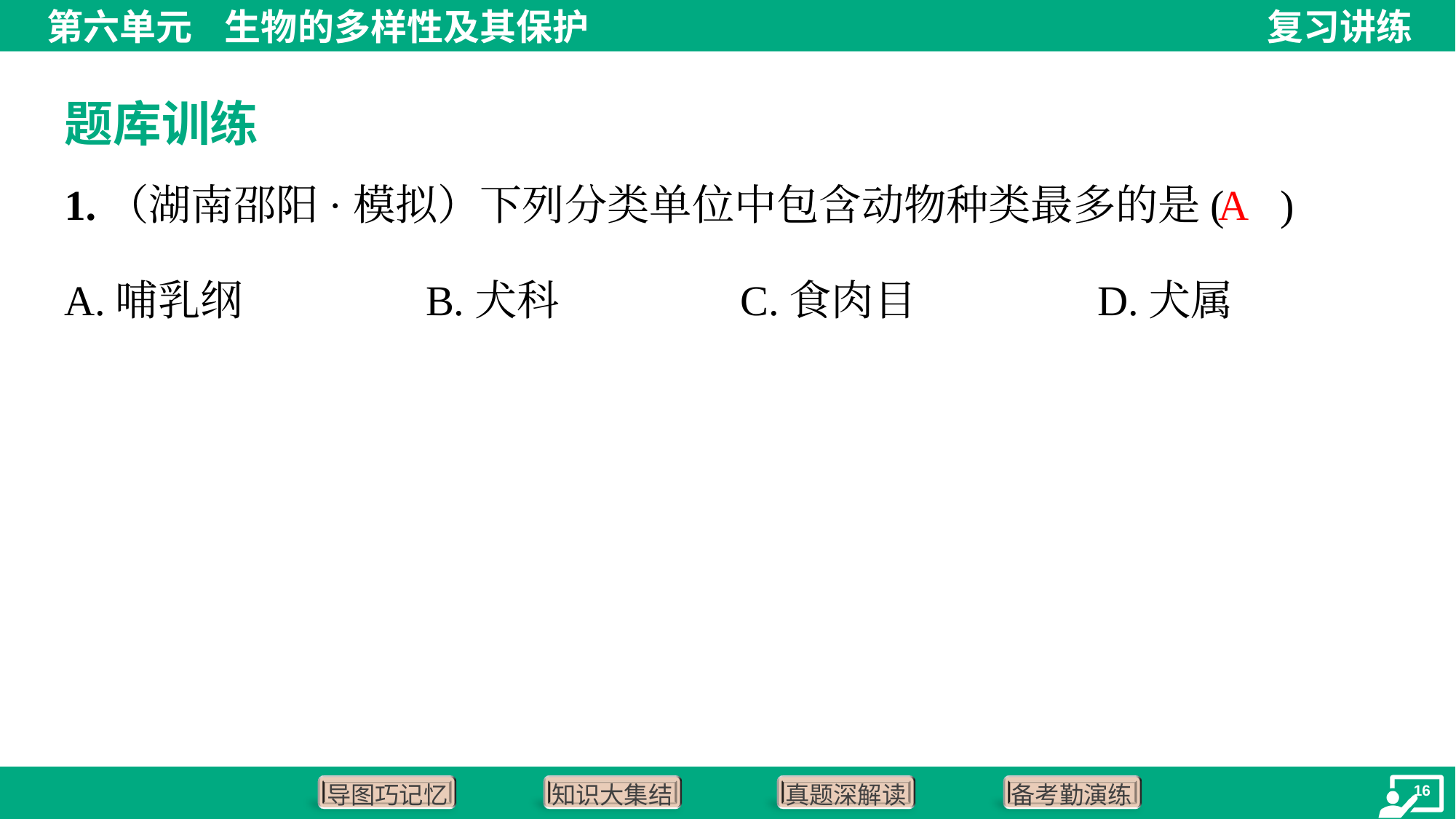

题库训练
1.（湖南邵阳·模拟）下列分类单位中包含动物种类最多的是(     )
A
A.哺乳纲	B.犬科	C.食肉目	D.犬属